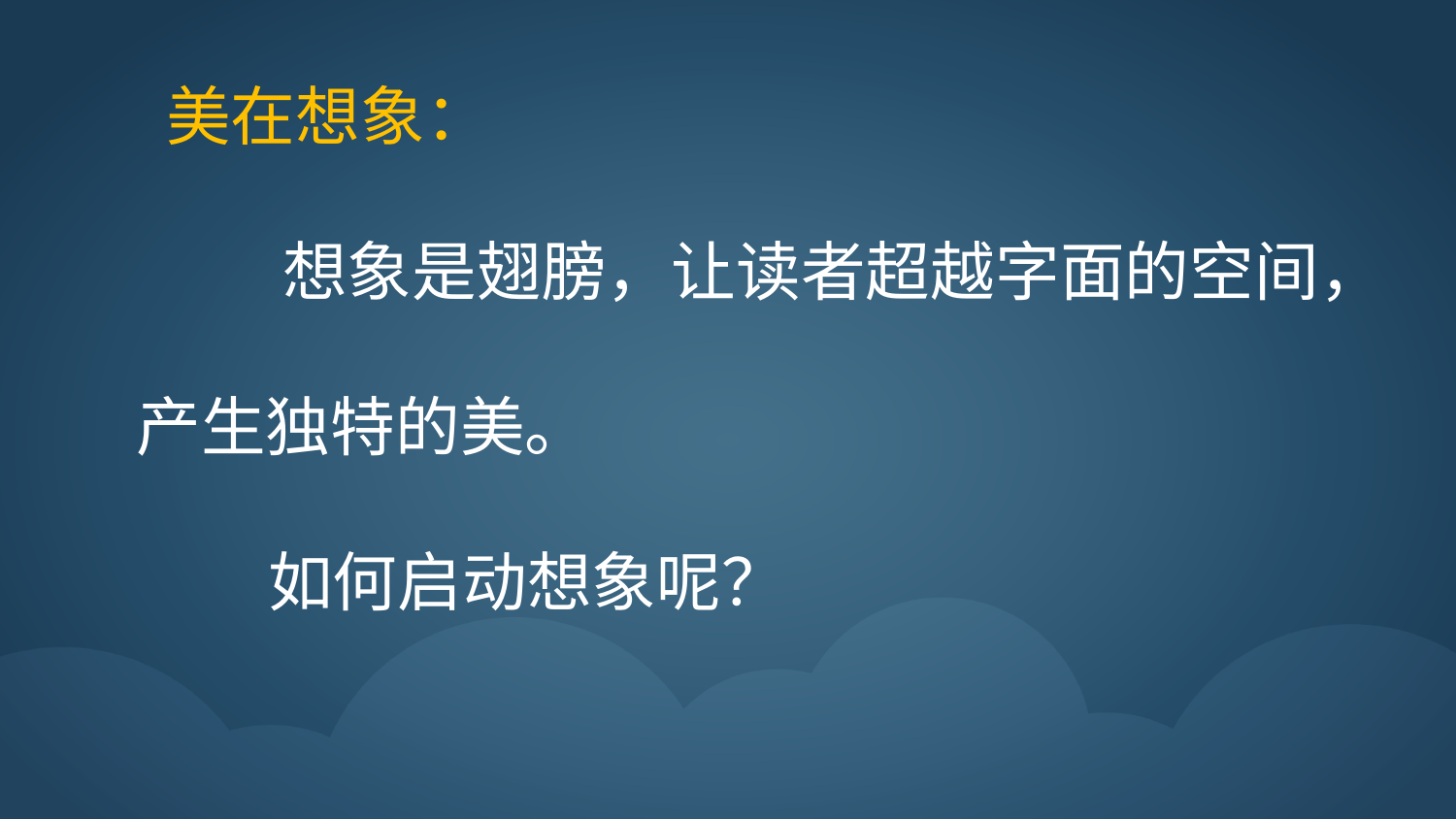

美在想象：

         想象是翅膀，让读者超越字面的空间，

产生独特的美。

        如何启动想象呢？